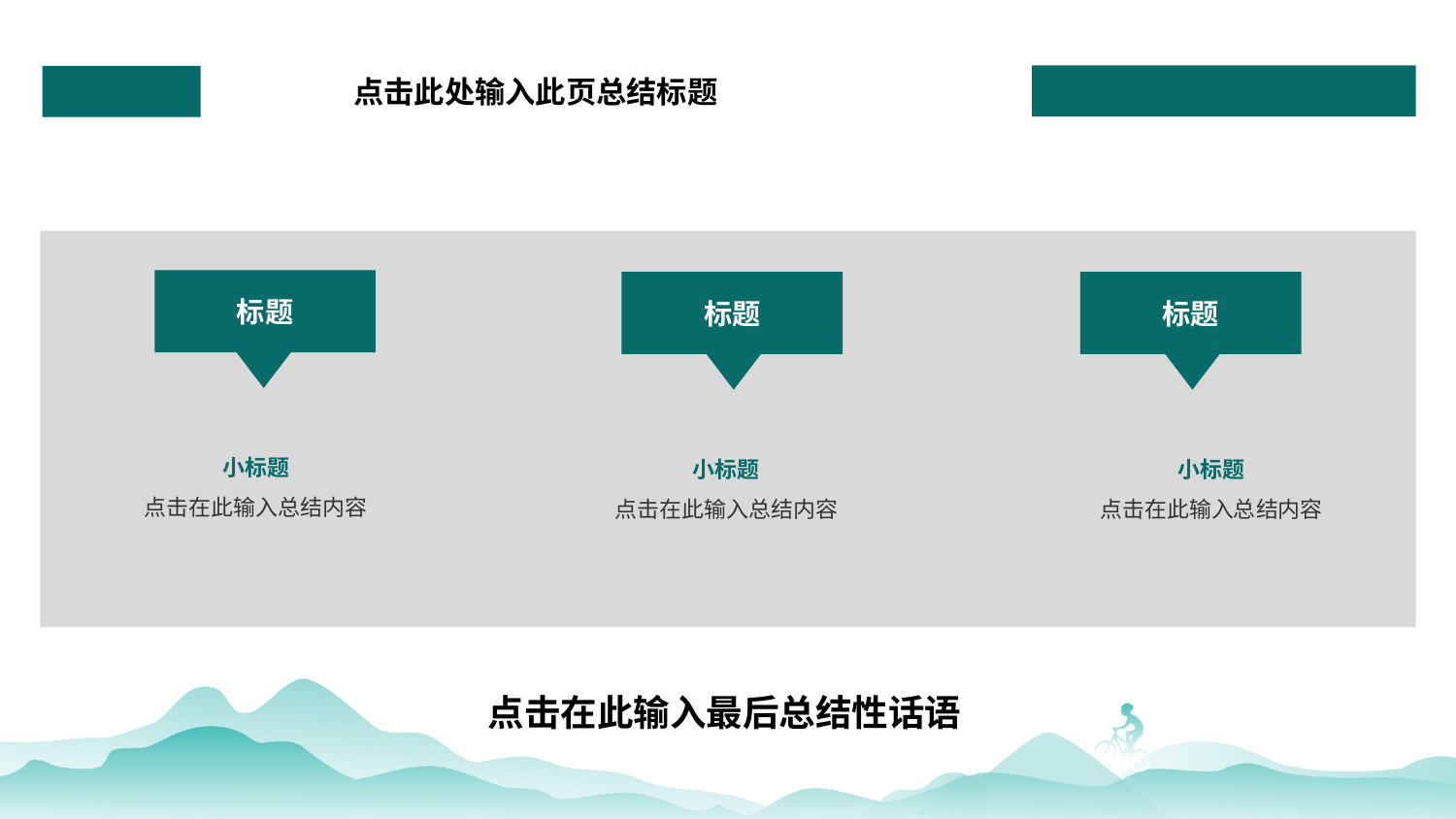

点击此处输入此页总结标题

标题
标题
标题

小标题
点击在此输入总结内容
小标题
点击在此输入总结内容
小标题
点击在此输入总结内容
点击在此输入最后总结性话语